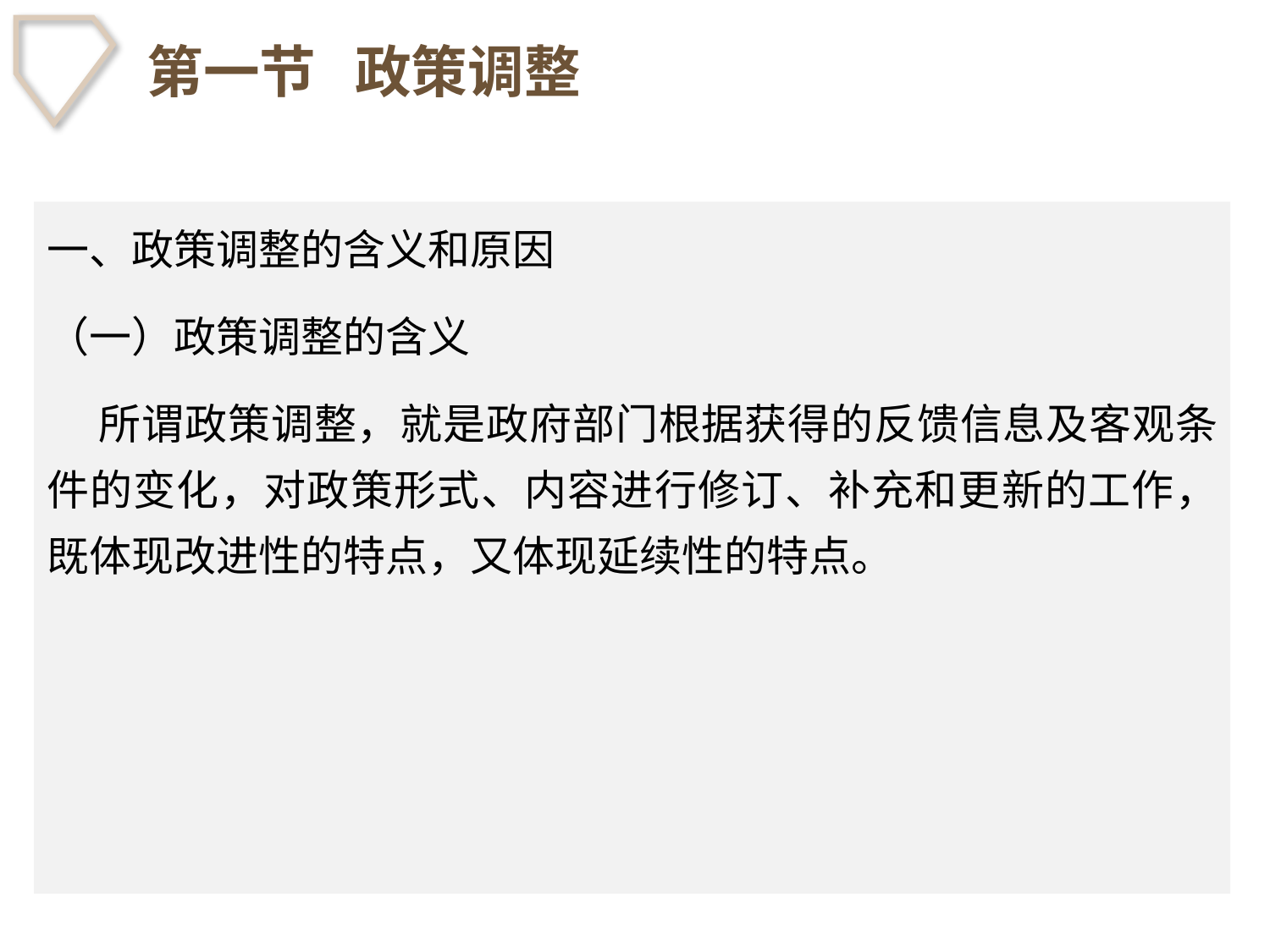

# 第一节   政策调整
一、政策调整的含义和原因
（一）政策调整的含义
    所谓政策调整，就是政府部门根据获得的反馈信息及客观条件的变化，对政策形式、内容进行修订、补充和更新的工作，既体现改进性的特点，又体现延续性的特点。